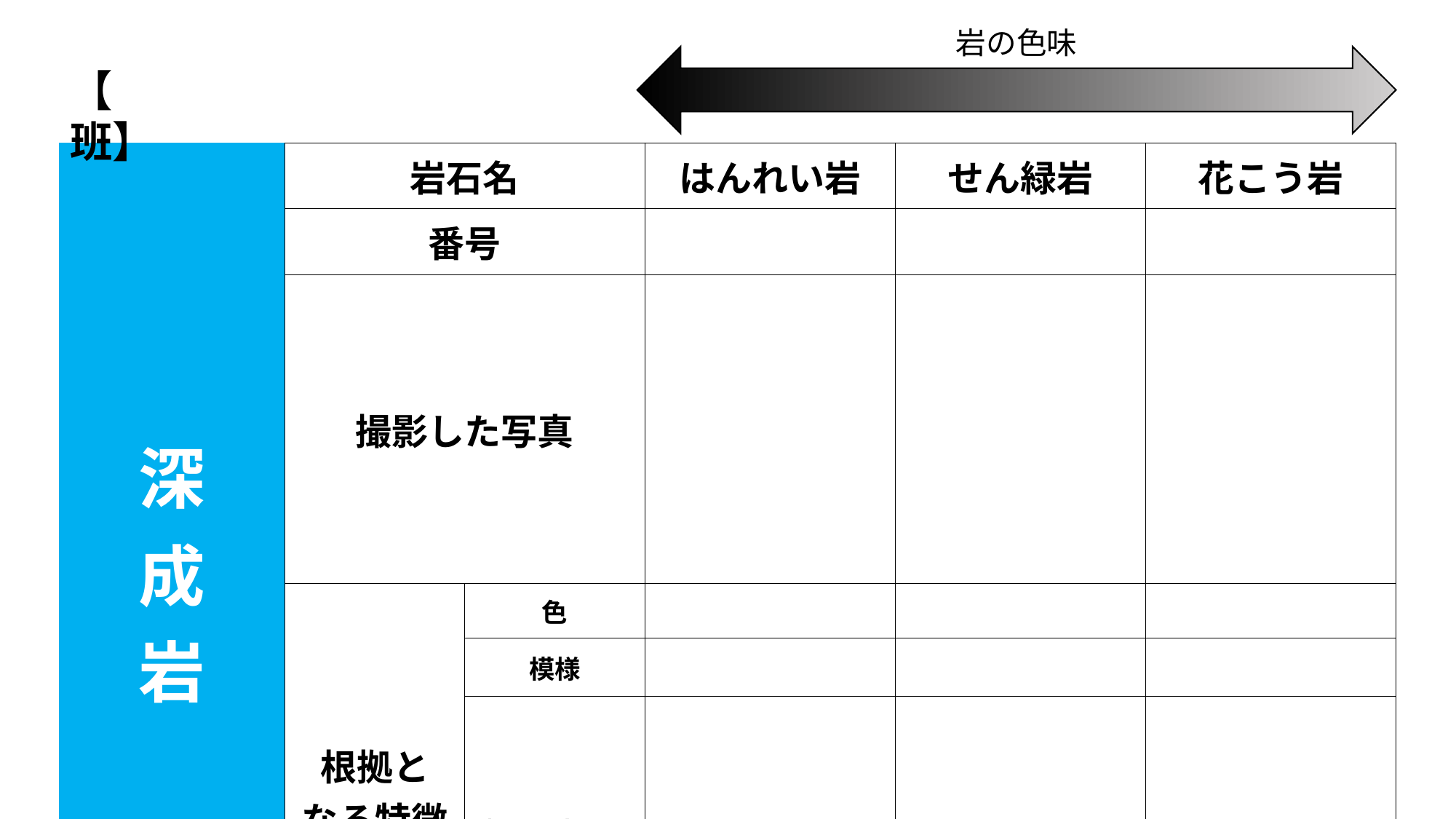

岩の色味

【　　　　班】
| 深 成 岩 | 岩石名 |  | はんれい岩 | せん緑岩 | 花こう岩 |
| --- | --- | --- | --- | --- | --- |
|  | 番号 |  |  |  |  |
|  | 撮影した写真 |  |  |  |  |
|  | 根拠と なる特徴 | 色 |  |  |  |
|  |  | 模様 |  |  |  |
|  |  | 斑晶の大きさ、色、密度 |  |  |  |